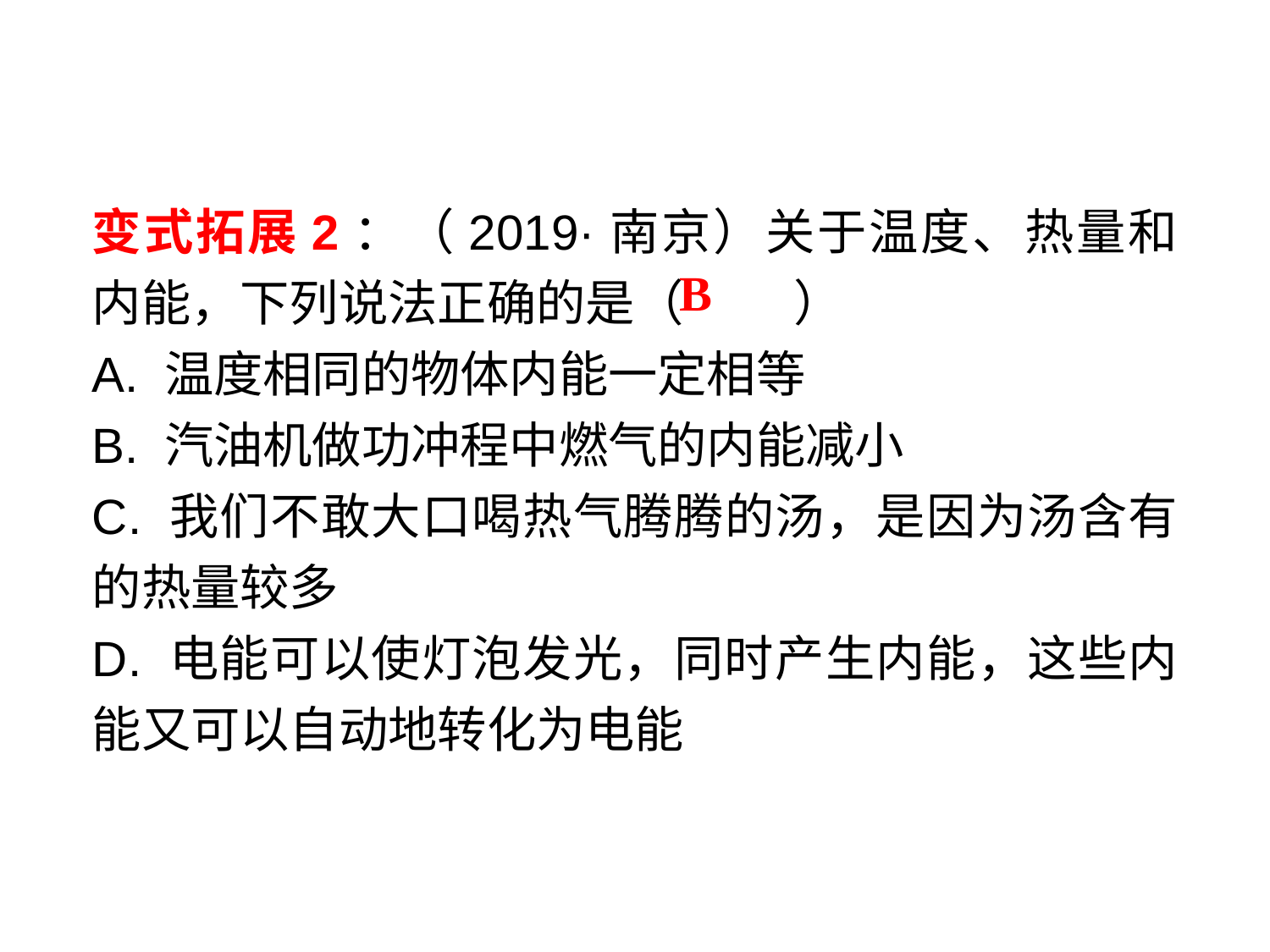

变式拓展2：（2019·南京）关于温度、热量和内能，下列说法正确的是（　　 ）
A. 温度相同的物体内能一定相等
B. 汽油机做功冲程中燃气的内能减小
C. 我们不敢大口喝热气腾腾的汤，是因为汤含有的热量较多
D. 电能可以使灯泡发光，同时产生内能，这些内能又可以自动地转化为电能
B